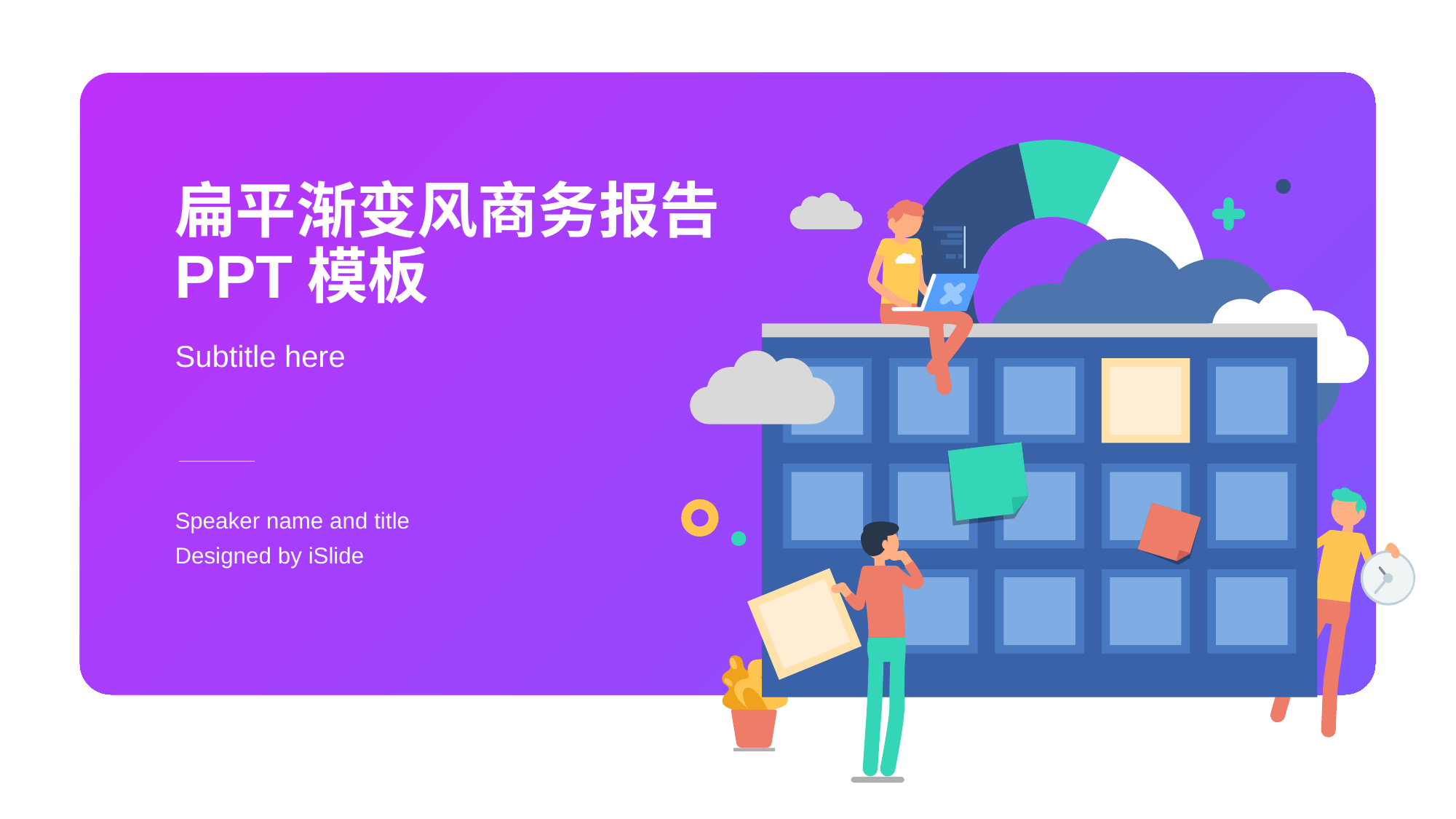

# 扁平渐变风商务报告PPT模板
Subtitle here
Speaker name and title
Designed by iSlide